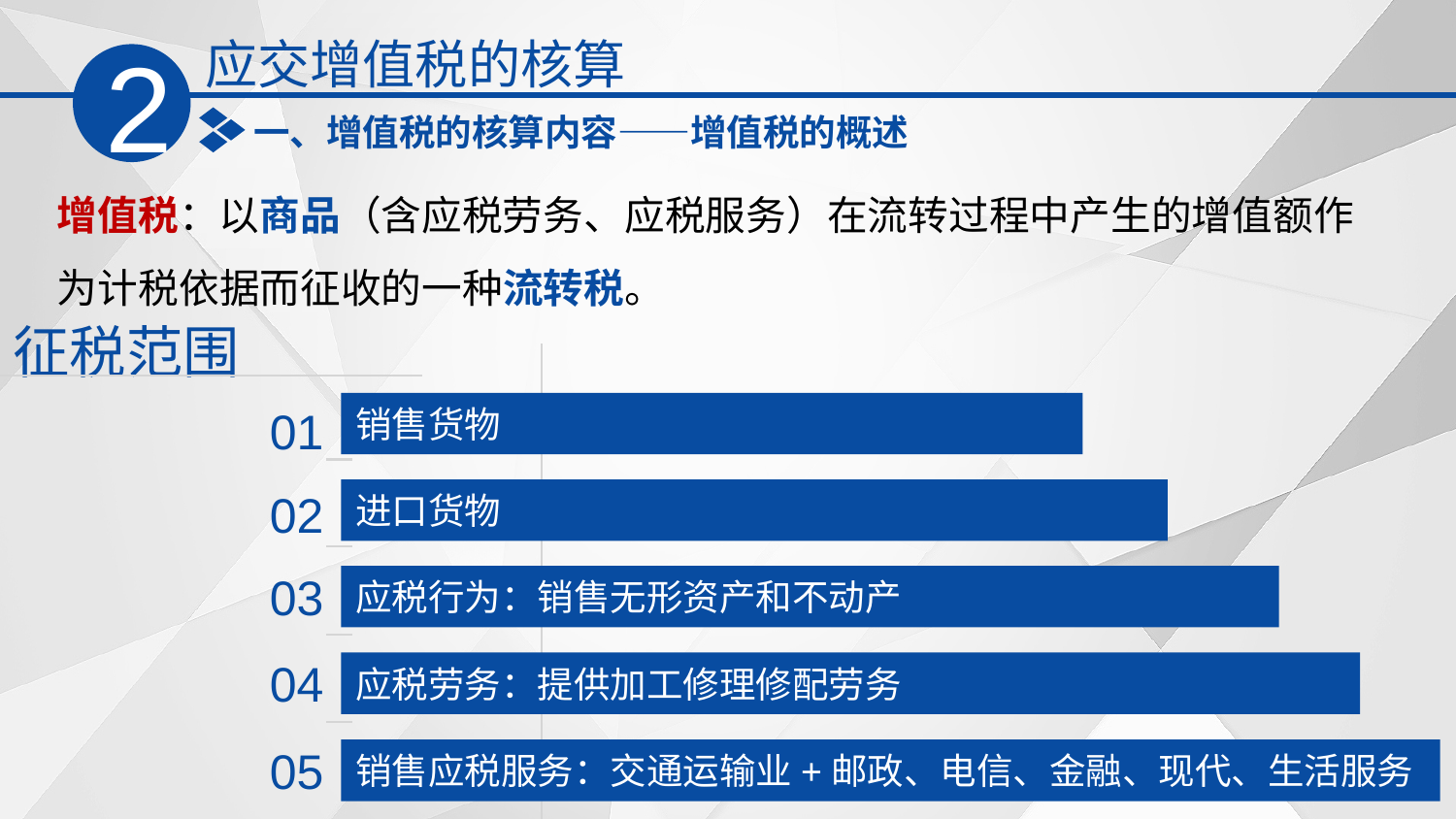

应交增值税的核算
2

一、增值税的核算内容——增值税的概述

增值税：以商品（含应税劳务、应税服务）在流转过程中产生的增值额作为计税依据而征收的一种流转税。
征税范围
01
销售货物
02
进口货物
03
应税行为：销售无形资产和不动产
04
应税劳务：提供加工修理修配劳务
05
销售应税服务：交通运输业+邮政、电信、金融、现代、生活服务